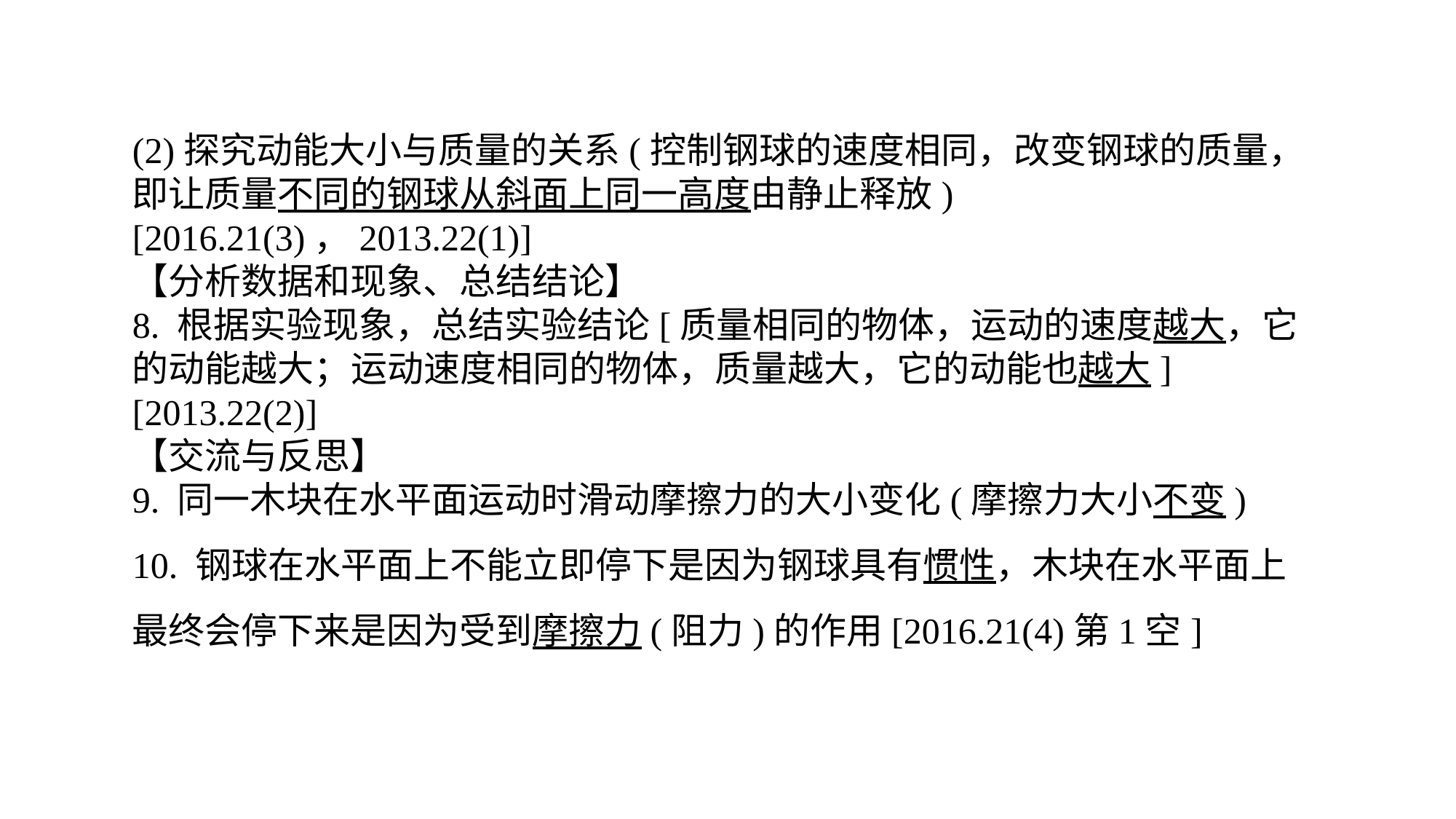

(2)探究动能大小与质量的关系(控制钢球的速度相同，改变钢球的质量，即让质量不同的钢球从斜面上同一高度由静止释放)[2016.21(3)，2013.22(1)]【分析数据和现象、总结结论】8. 根据实验现象，总结实验结论[质量相同的物体，运动的速度越大，它的动能越大；运动速度相同的物体，质量越大，它的动能也越大][2013.22(2)]【交流与反思】9. 同一木块在水平面运动时滑动摩擦力的大小变化(摩擦力大小不变)10. 钢球在水平面上不能立即停下是因为钢球具有惯性，木块在水平面上最终会停下来是因为受到摩擦力(阻力)的作用[2016.21(4)第1空]